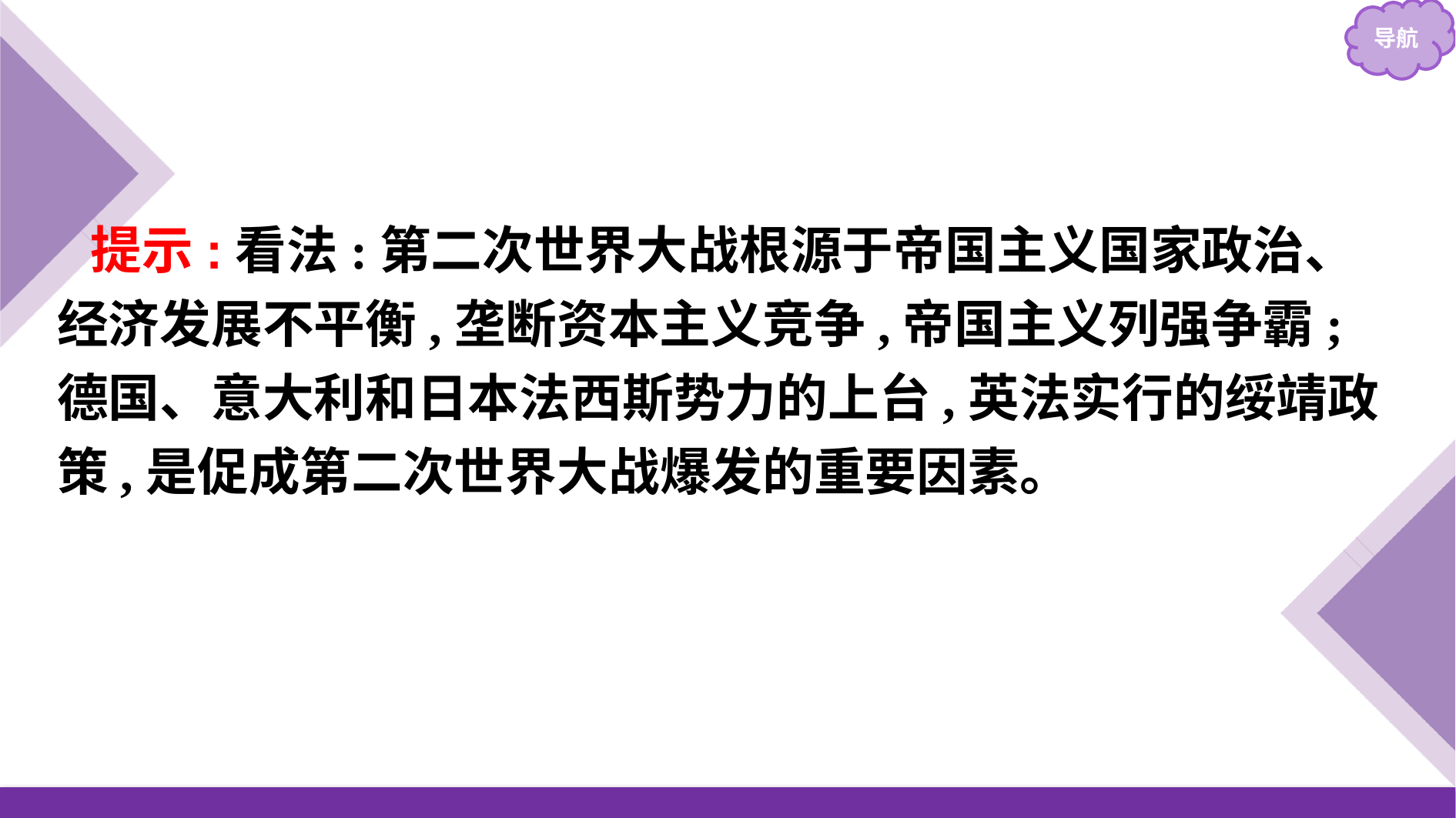

提示:看法:第二次世界大战根源于帝国主义国家政治、经济发展不平衡,垄断资本主义竞争,帝国主义列强争霸;德国、意大利和日本法西斯势力的上台,英法实行的绥靖政策,是促成第二次世界大战爆发的重要因素。